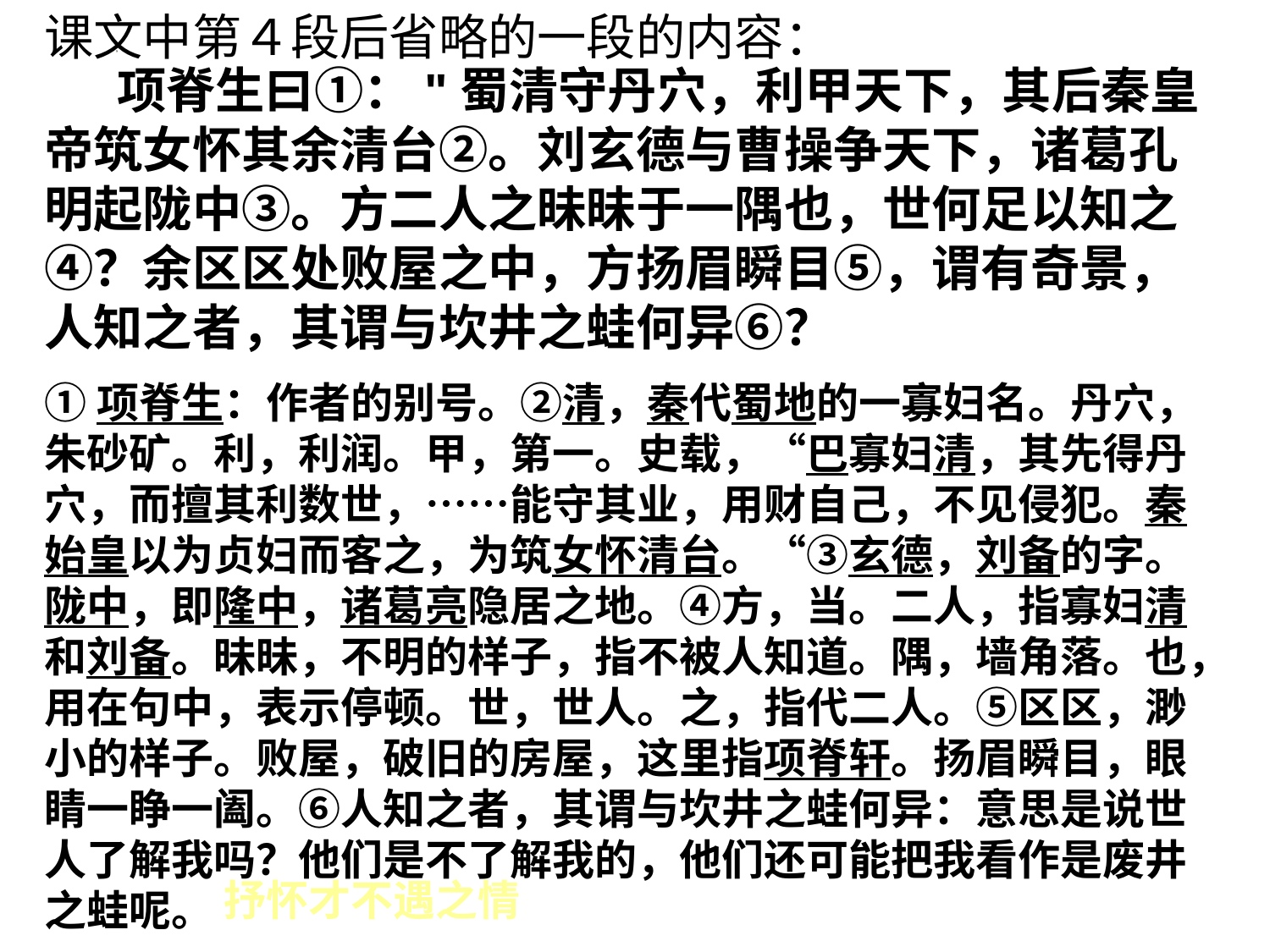

课文中第４段后省略的一段的内容：
        项脊生曰①："蜀清守丹穴，利甲天下，其后秦皇帝筑女怀其余清台②。刘玄德与曹操争天下，诸葛孔明起陇中③。方二人之昧昧于一隅也，世何足以知之④？余区区处败屋之中，方扬眉瞬目⑤，谓有奇景，人知之者，其谓与坎井之蛙何异⑥？
①项脊生：作者的别号。②清，秦代蜀地的一寡妇名。丹穴，朱砂矿。利，利润。甲，第一。史载，“巴寡妇清，其先得丹穴，而擅其利数世，……能守其业，用财自己，不见侵犯。秦始皇以为贞妇而客之，为筑女怀清台。“③玄德，刘备的字。陇中，即隆中，诸葛亮隐居之地。④方，当。二人，指寡妇清和刘备。昧昧，不明的样子，指不被人知道。隅，墙角落。也，用在句中，表示停顿。世，世人。之，指代二人。⑤区区，渺小的样子。败屋，破旧的房屋，这里指项脊轩。扬眉瞬目，眼睛一睁一阖。⑥人知之者，其谓与坎井之蛙何异：意思是说世人了解我吗？他们是不了解我的，他们还可能把我看作是废井之蛙呢。

抒怀才不遇之情